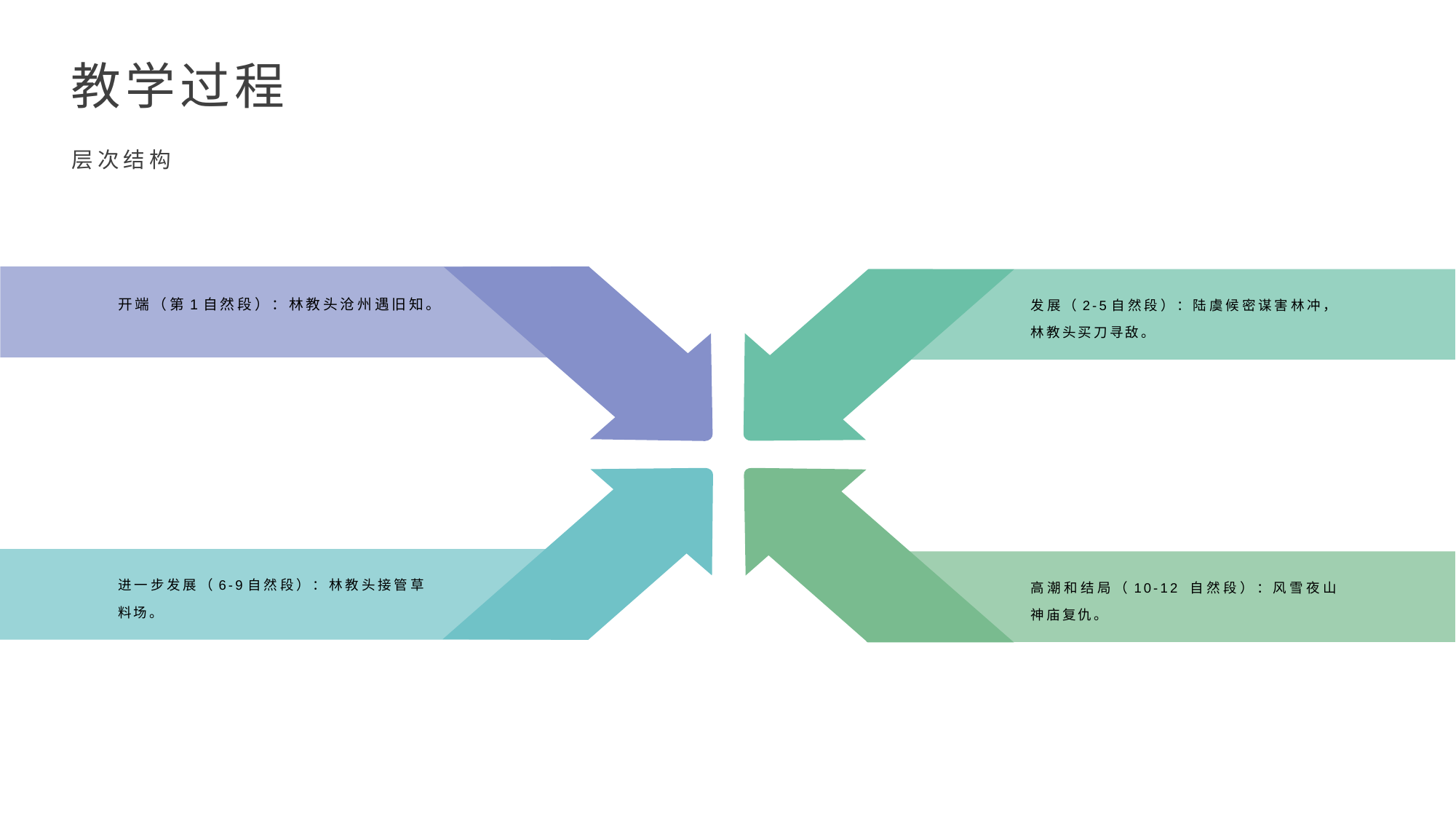

教学过程
层次结构

开端（第1自然段）：林教头沧州遇旧知。
发展（2-5自然段）：陆虞候密谋害林冲，林教头买刀寻敌。

进一步发展（6-9自然段）：林教头接管草料场。
高潮和结局（10-12 自然段）：风雪夜山神庙复仇。